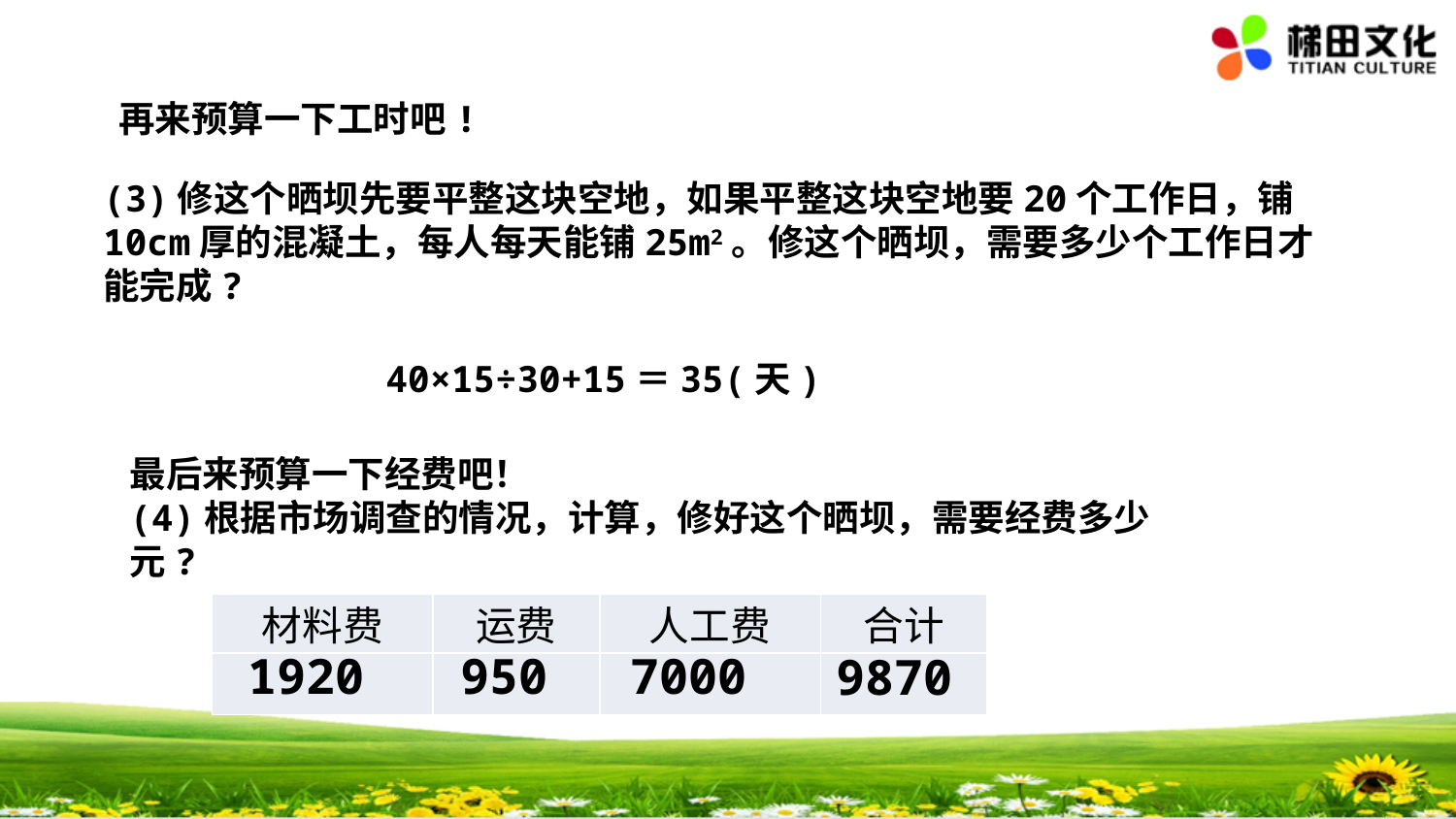

再来预算一下工时吧!
(3)修这个晒坝先要平整这块空地，如果平整这块空地要20个工作日，铺10cm厚的混凝土，每人每天能铺25m2。修这个晒坝，需要多少个工作日才能完成?
40×15÷30+15＝35(天)

最后来预算一下经费吧！
(4)根据市场调查的情况，计算，修好这个晒坝，需要经费多少元?
| 材料费 | 运费 | 人工费 | 合计 |
| --- | --- | --- | --- |
|  |  |  |  |
950
1920
7000
9870